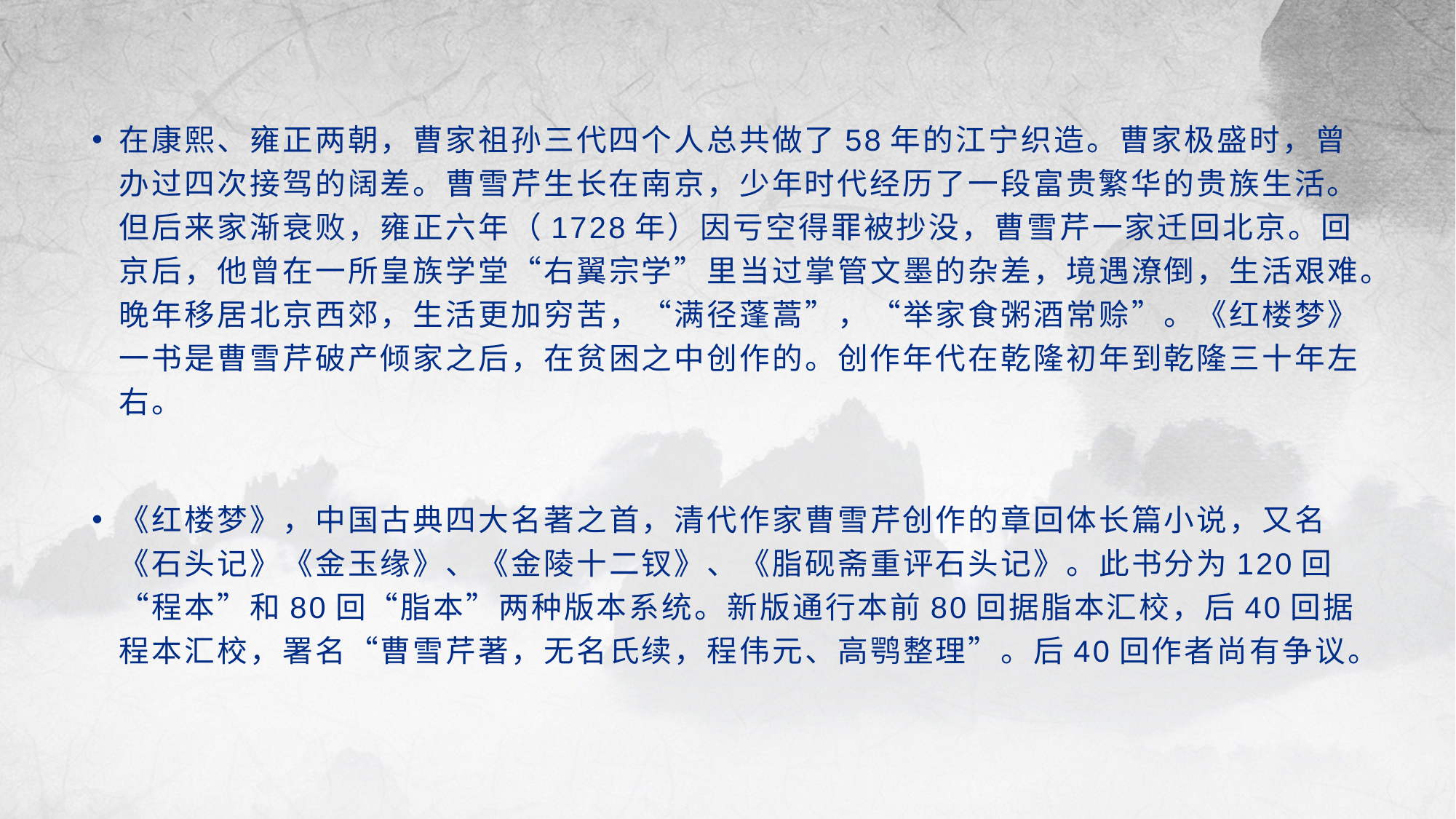

在康熙、雍正两朝，曹家祖孙三代四个人总共做了58年的江宁织造。曹家极盛时，曾办过四次接驾的阔差。曹雪芹生长在南京，少年时代经历了一段富贵繁华的贵族生活。但后来家渐衰败，雍正六年（1728年）因亏空得罪被抄没，曹雪芹一家迁回北京。回京后，他曾在一所皇族学堂“右翼宗学”里当过掌管文墨的杂差，境遇潦倒，生活艰难。晚年移居北京西郊，生活更加穷苦，“满径蓬蒿”，“举家食粥酒常赊”。《红楼梦》一书是曹雪芹破产倾家之后，在贫困之中创作的。创作年代在乾隆初年到乾隆三十年左右。

《红楼梦》，中国古典四大名著之首，清代作家曹雪芹创作的章回体长篇小说，又名《石头记》《金玉缘》、《金陵十二钗》、《脂砚斋重评石头记》。此书分为120回“程本”和80回“脂本”两种版本系统。新版通行本前80回据脂本汇校，后40回据程本汇校，署名“曹雪芹著，无名氏续，程伟元、高鹗整理”。后40回作者尚有争议。